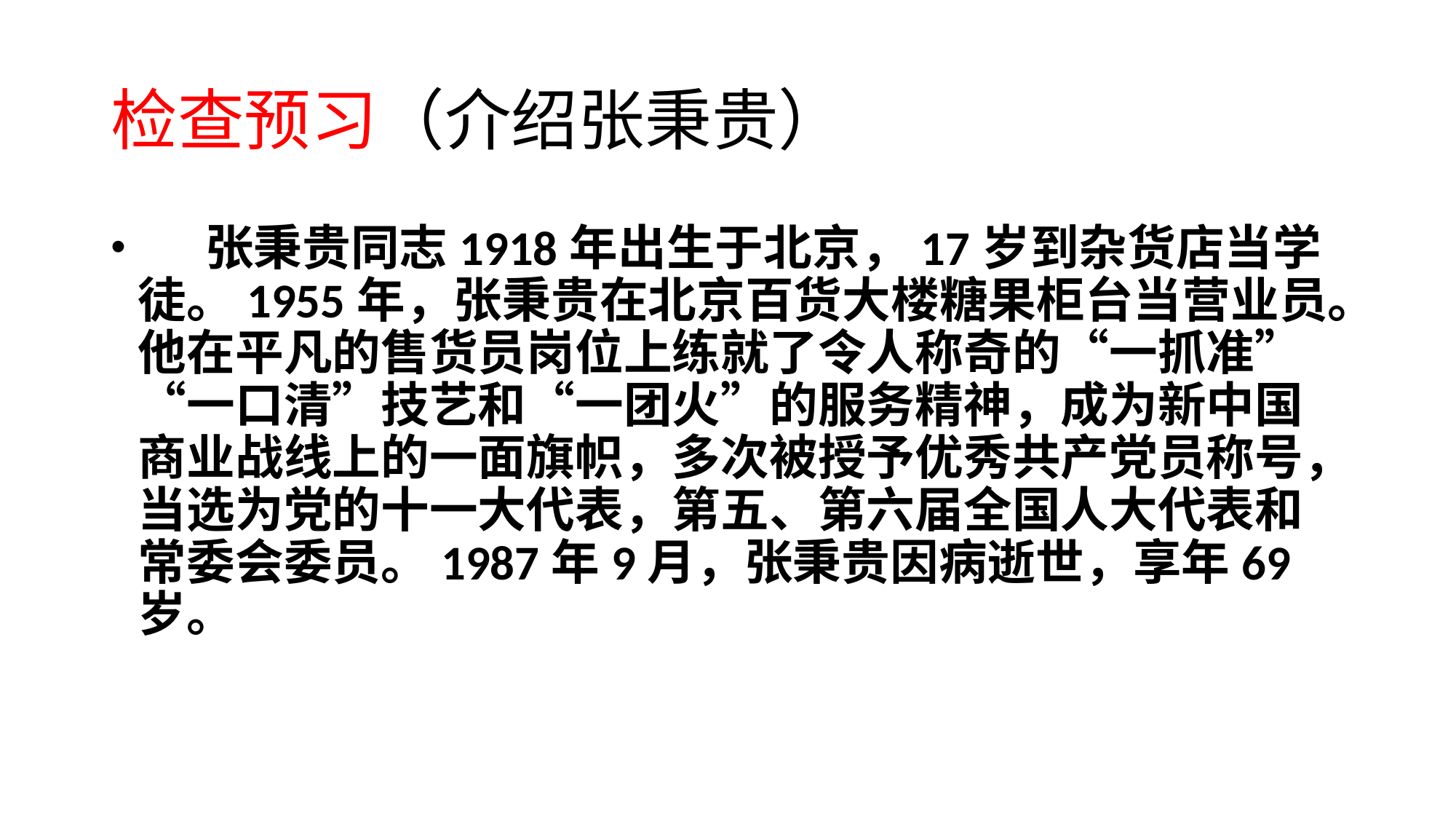

# 检查预习（介绍张秉贵）
      张秉贵同志1918年出生于北京，17岁到杂货店当学徒。1955年，张秉贵在北京百货大楼糖果柜台当营业员。他在平凡的售货员岗位上练就了令人称奇的“一抓准”“一口清”技艺和“一团火”的服务精神，成为新中国商业战线上的一面旗帜，多次被授予优秀共产党员称号，当选为党的十一大代表，第五、第六届全国人大代表和常委会委员。1987年9月，张秉贵因病逝世，享年69岁。